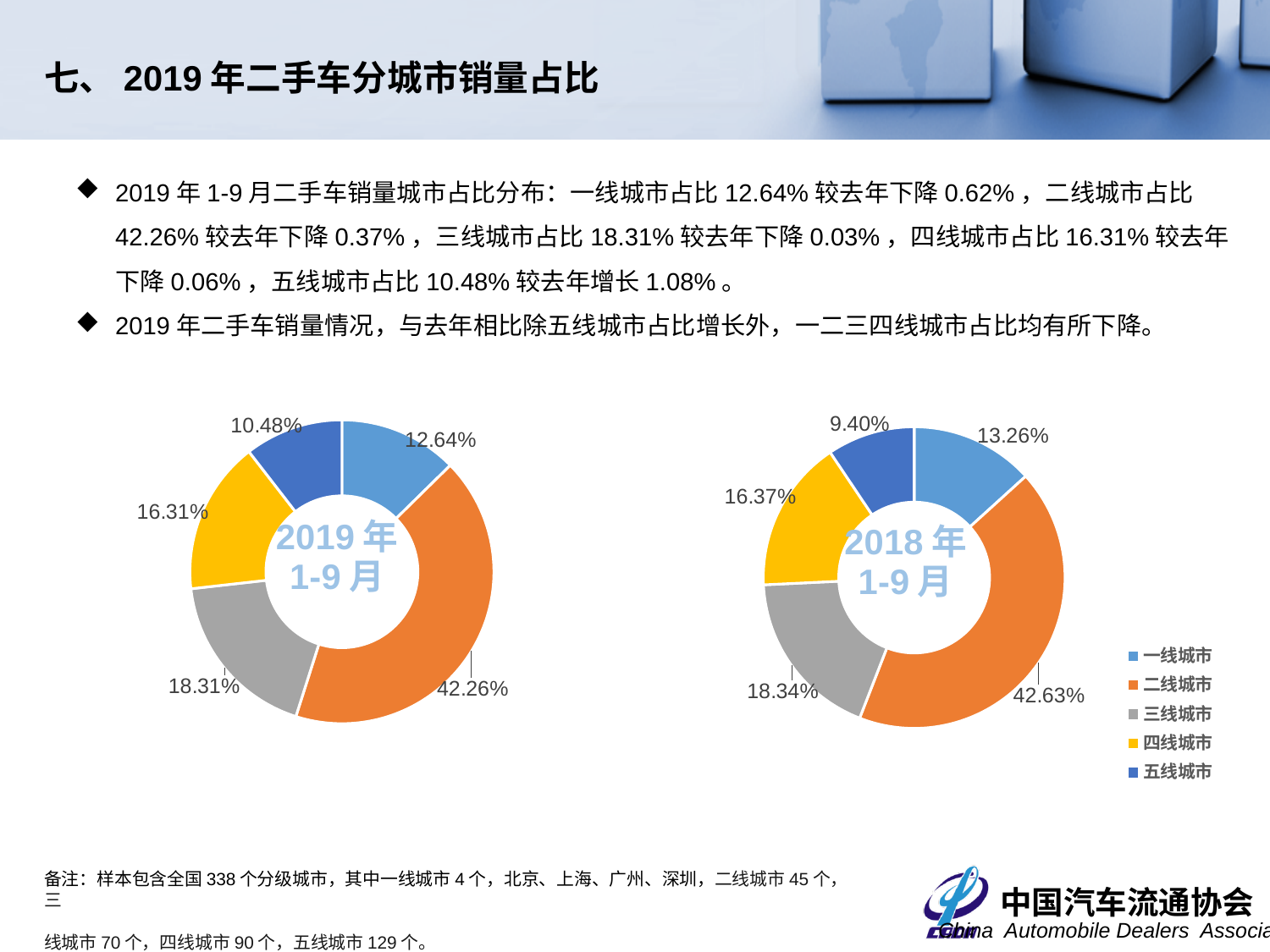

七、2019年二手车分城市销量占比
2019年1-9月二手车销量城市占比分布：一线城市占比12.64%较去年下降0.62%，二线城市占比42.26%较去年下降0.37%，三线城市占比18.31%较去年下降0.03%，四线城市占比16.31%较去年下降0.06%，五线城市占比10.48%较去年增长1.08%。
2019年二手车销量情况，与去年相比除五线城市占比增长外，一二三四线城市占比均有所下降。

### Chart: 2018年
1-9月

| Category | 2018年1-9月 |
|---|---|
| 一线城市 | 0.1325857402057943 |
| 二线城市 | 0.42627898052349145 |
| 三线城市 | 0.18338581947465146 |
| 四线城市 | 0.16372759853688162 |
| 五线城市 | 0.0940218612591812 |

### Chart: 2019年
1-9月

| Category | 2019年1-9月 |
|---|---|
| 一线城市 | 0.12643368449878783 |
| 二线城市 | 0.4225649315186395 |
| 三线城市 | 0.18305647707536532 |
| 四线城市 | 0.16310338555491316 |
| 五线城市 | 0.10483041024118307 |
备注：样本包含全国338个分级城市，其中一线城市4个，北京、上海、广州、深圳，二线城市45个，三

线城市70个，四线城市90个，五线城市129个。